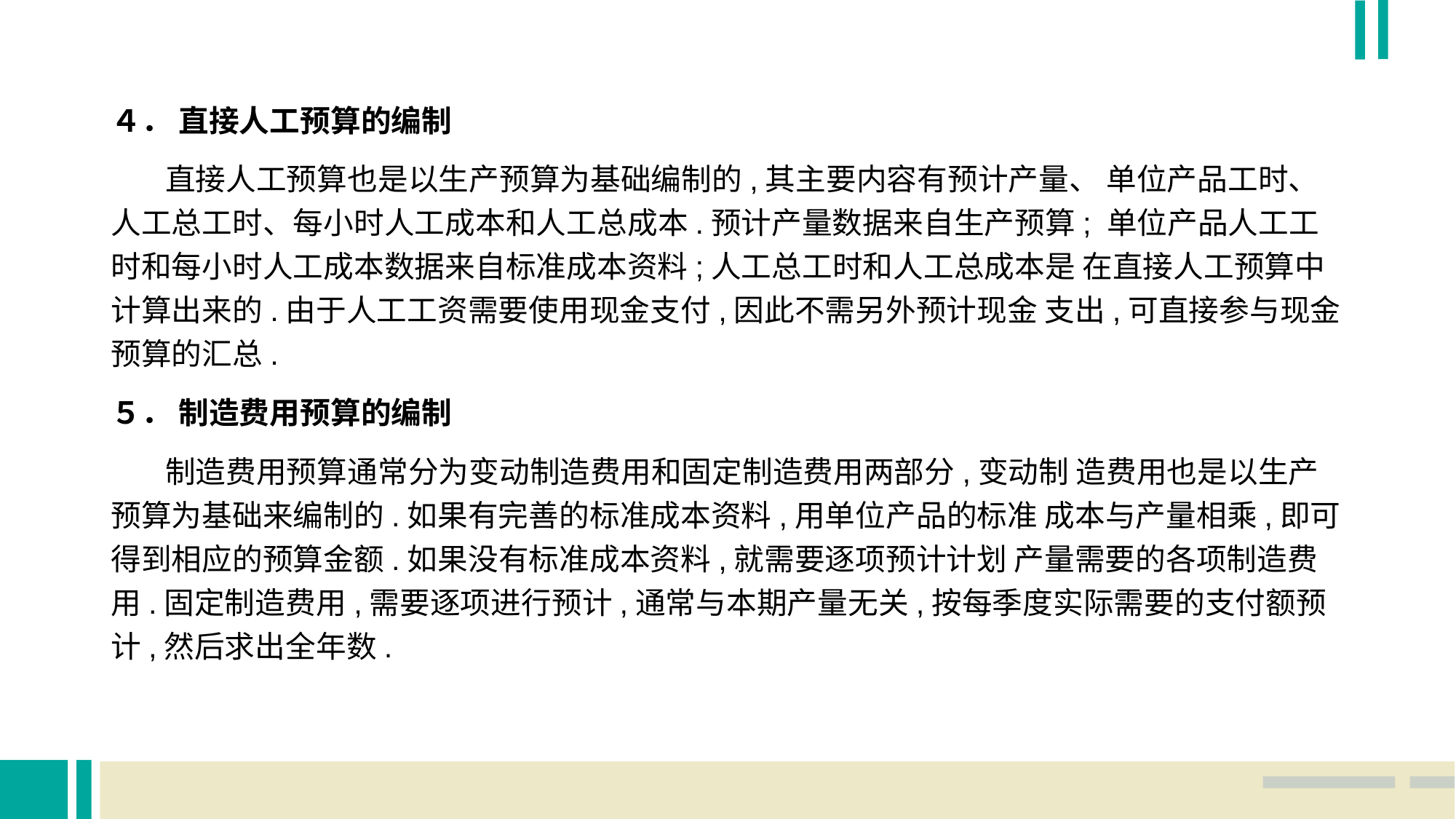

４． 直接人工预算的编制
       直接人工预算也是以生产预算为基础编制的,其主要内容有预计产量、 单位产品工时、人工总工时、每小时人工成本和人工总成本.预计产量数据来自生产预算; 单位产品人工工时和每小时人工成本数据来自标准成本资料;人工总工时和人工总成本是 在直接人工预算中计算出来的.由于人工工资需要使用现金支付,因此不需另外预计现金 支出,可直接参与现金预算的汇总.
５． 制造费用预算的编制
       制造费用预算通常分为变动制造费用和固定制造费用两部分,变动制 造费用也是以生产预算为基础来编制的.如果有完善的标准成本资料,用单位产品的标准 成本与产量相乘,即可得到相应的预算金额.如果没有标准成本资料,就需要逐项预计计划 产量需要的各项制造费用.固定制造费用,需要逐项进行预计,通常与本期产量无关,按每季度实际需要的支付额预计,然后求出全年数.